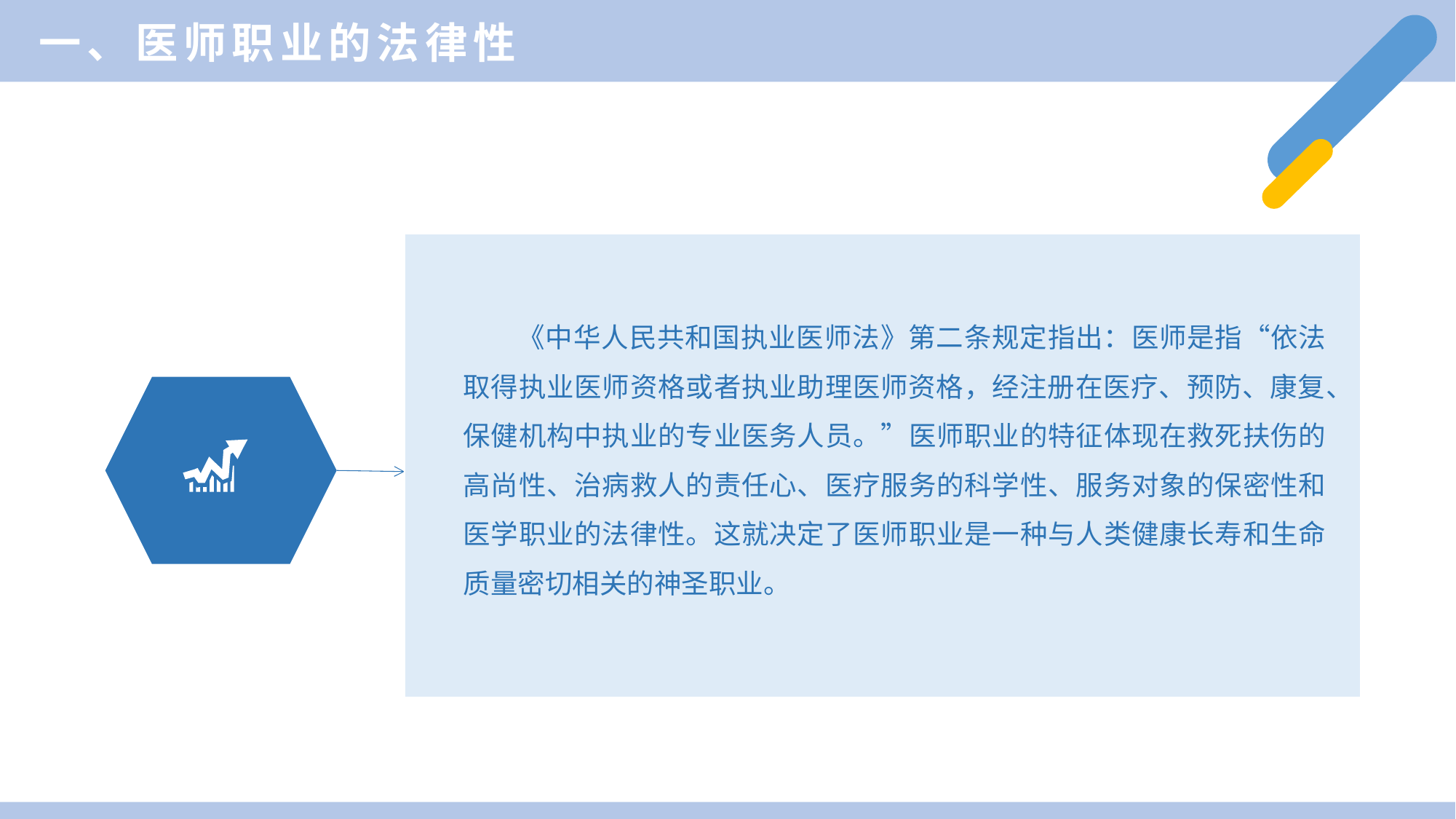

一、医师职业的法律性

《中华人民共和国执业医师法》第二条规定指出：医师是指“依法取得执业医师资格或者执业助理医师资格，经注册在医疗、预防、康复、保健机构中执业的专业医务人员。”医师职业的特征体现在救死扶伤的高尚性、治病救人的责任心、医疗服务的科学性、服务对象的保密性和医学职业的法律性。这就决定了医师职业是一种与人类健康长寿和生命质量密切相关的神圣职业。